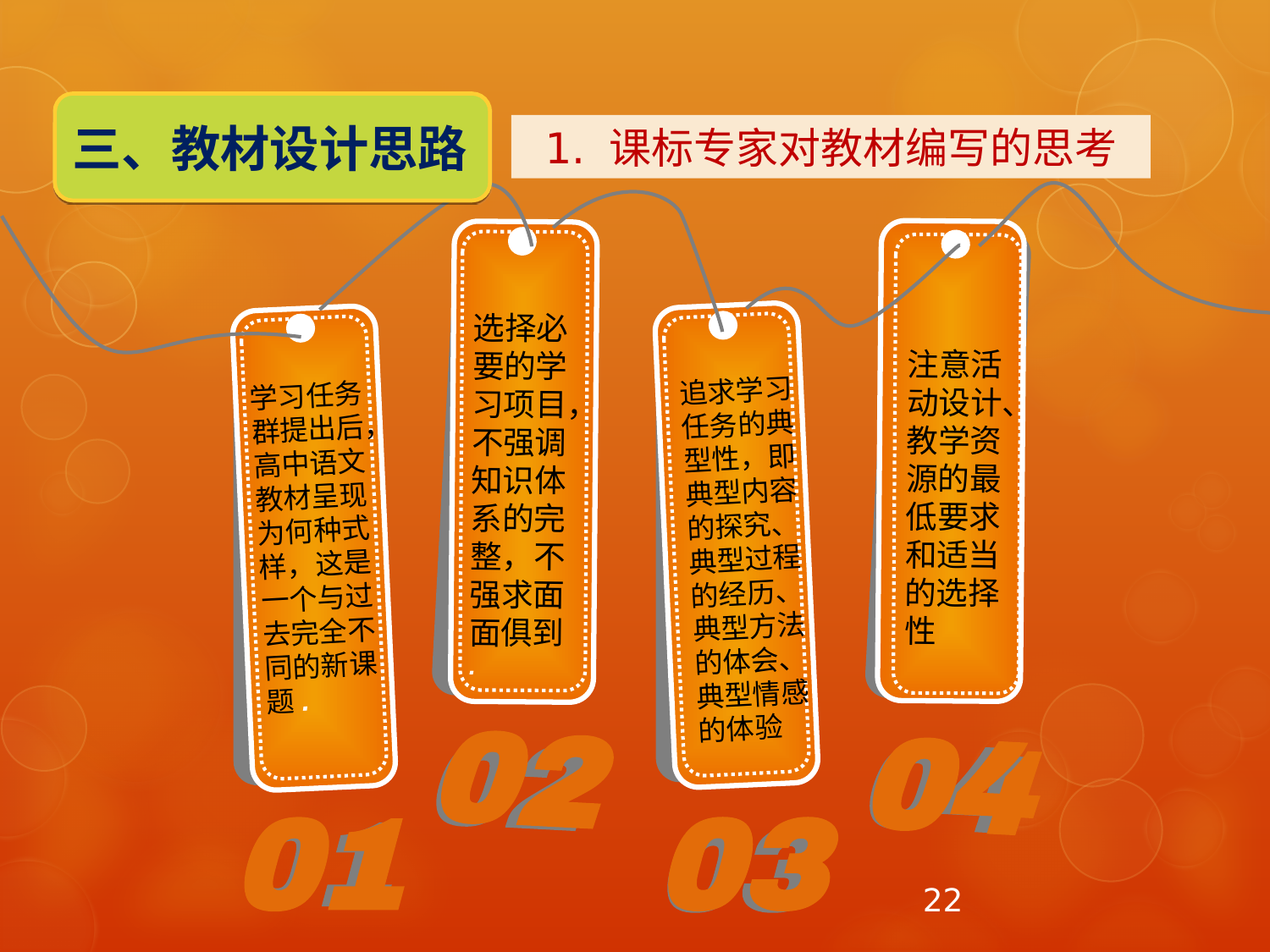

三、教材设计思路
1. 课标专家对教材编写的思考

选择必要的学习项目，不强调知识体系的完整，不强求面面俱到
.

注意活动设计、教学资源的最低要求和适当的选择性

追求学习任务的典型性，即典型内容的探究、典型过程的经历、典型方法的体会、典型情感的体验
学习任务群提出后，高中语文教材呈现为何种式样，这是一个与过去完全不同的新课题.
02
04
02
04
03
01
01
03
22